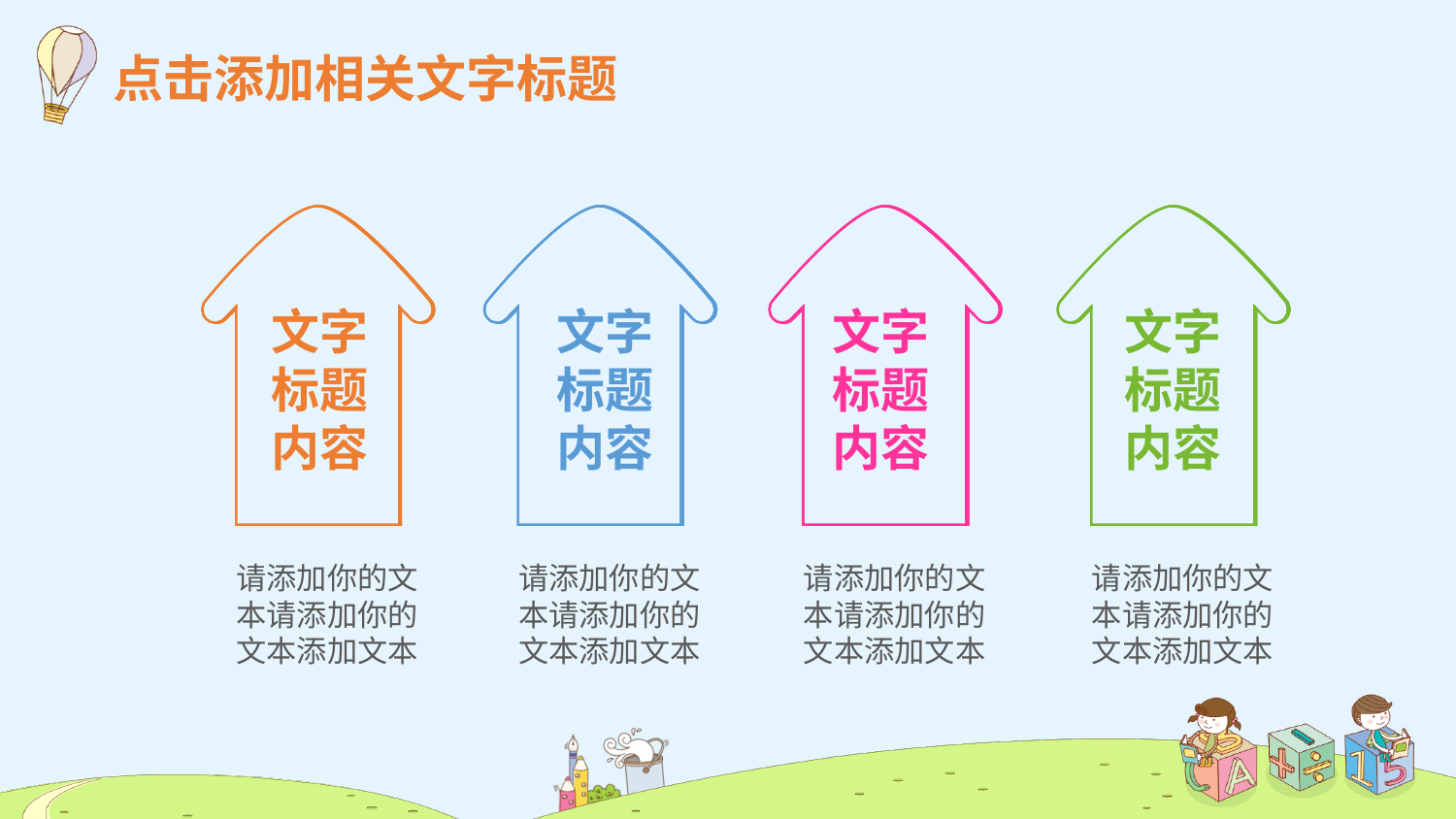

点击添加相关文字标题

文字
标题
内容
文字
标题
内容
文字
标题
内容
文字
标题
内容
请添加你的文本请添加你的文本添加文本
请添加你的文本请添加你的文本添加文本
请添加你的文本请添加你的文本添加文本
请添加你的文本请添加你的文本添加文本